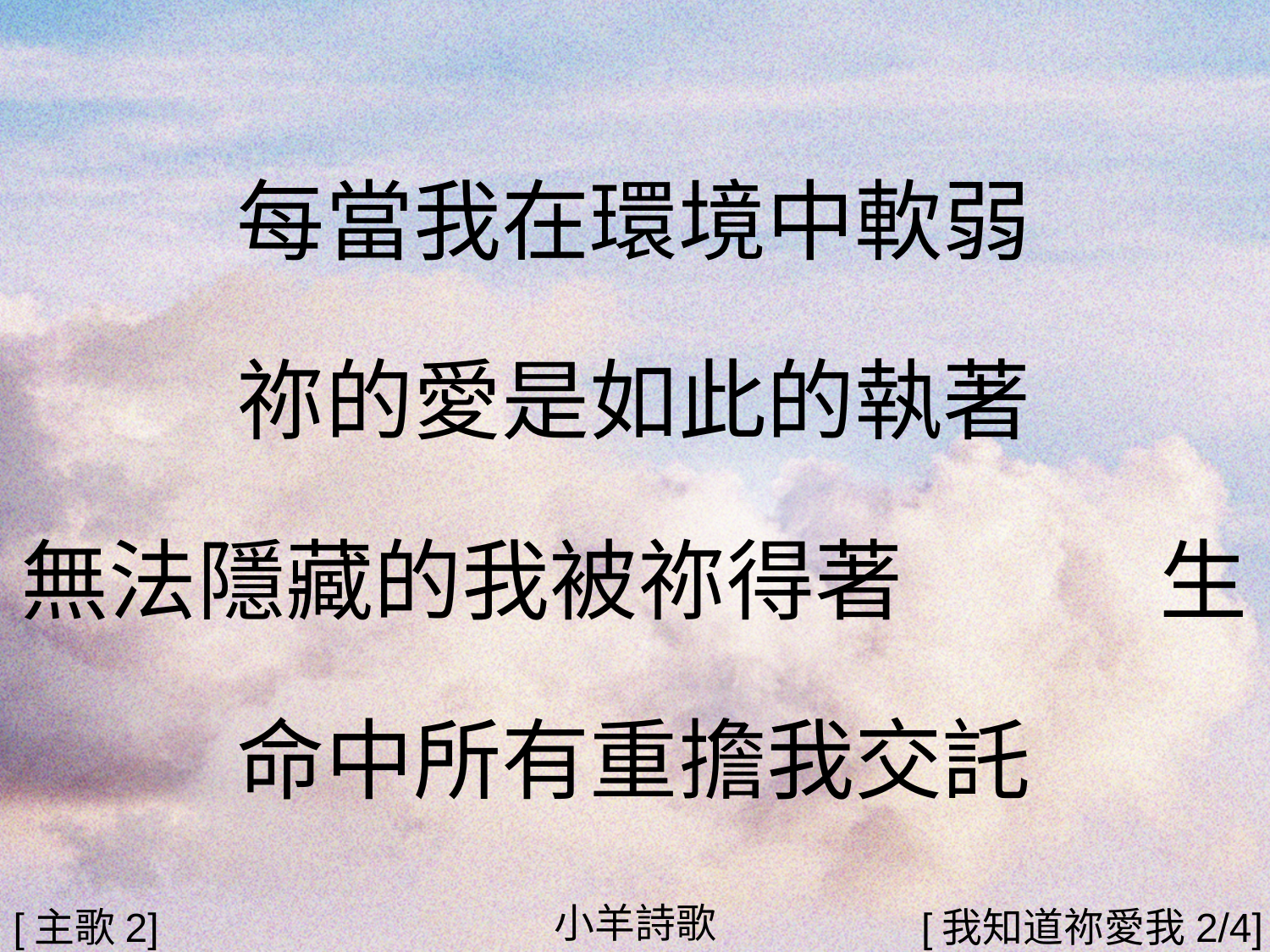

每當我在環境中軟弱
祢的愛是如此的執著
無法隱藏的我被祢得著             生命中所有重擔我交託
#

小羊詩歌
[主歌2]
[我知道祢愛我2/4]